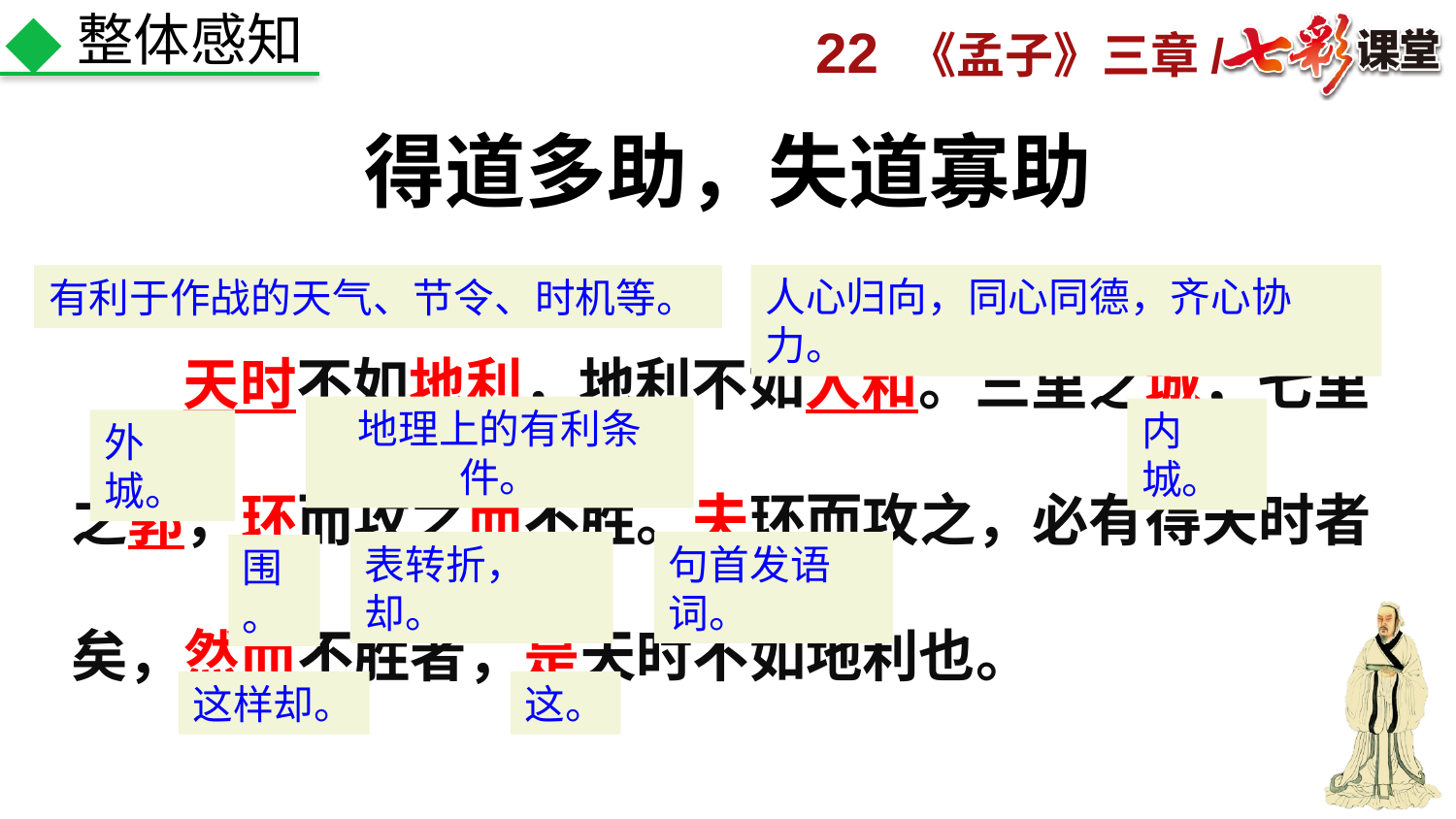

整体感知

得道多助，失道寡助
人心归向，同心同德，齐心协力。
有利于作战的天气、节令、时机等。
  天时不如地利，地利不如人和。三里之城，七里之郭，环而攻之而不胜。夫环而攻之，必有得天时者矣，然而不胜者，是天时不如地利也。
地理上的有利条件。
内城。
外城。
表转折，却。
句首发语词。
围。
这样却。
这。